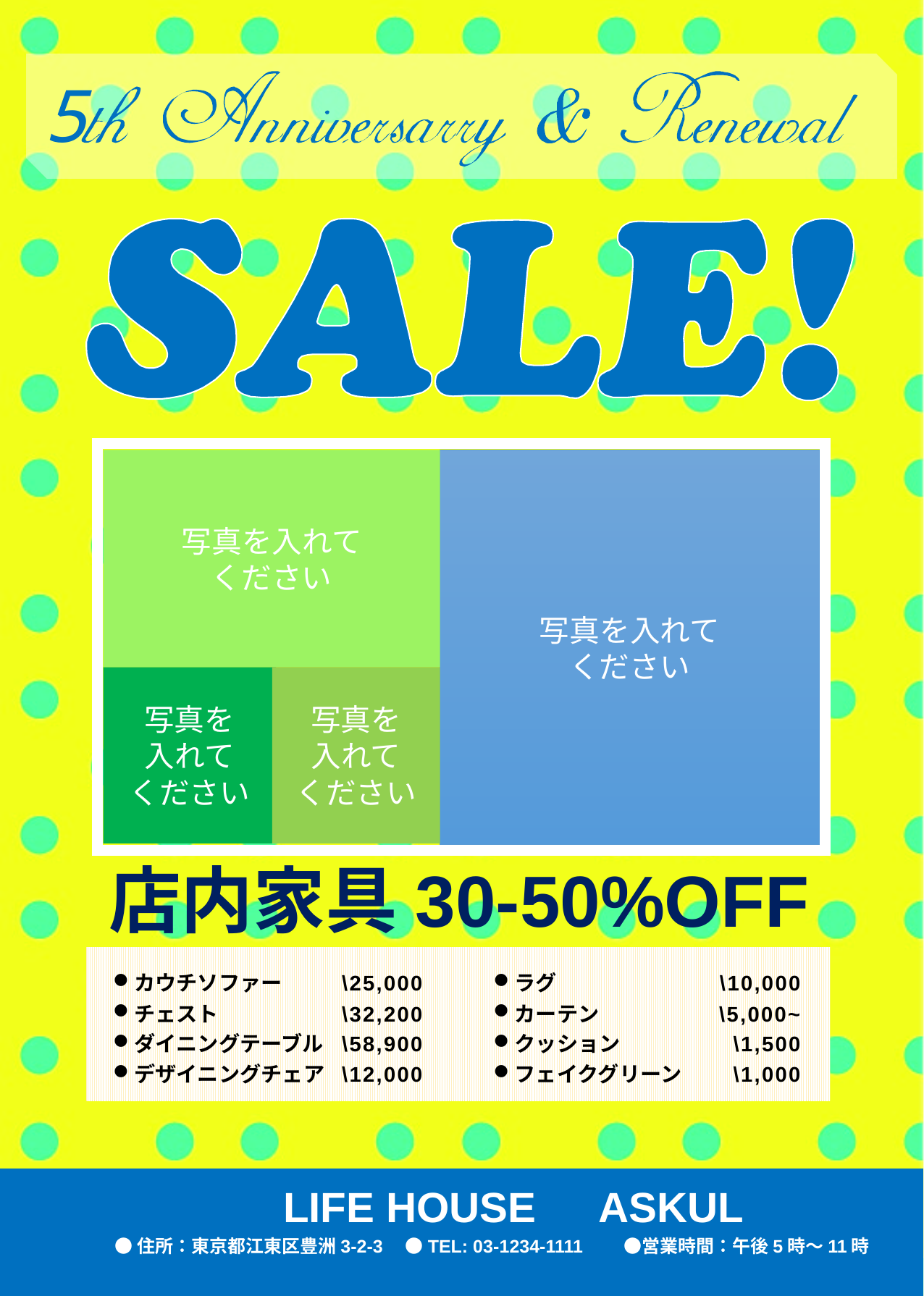

5

写真を入れて
ください
写真を入れて
ください
写真を
入れて
ください
写真を
入れて
ください
店内家具30-50%OFF

カウチソファー
チェスト
ダイニングテーブル
デザイニングチェア
\25,000
\32,200
\58,900
\12,000
ラグ
カーテン
クッション
フェイクグリーン
\10,000
\5,000~
\1,500
\1,000

LIFE HOUSE　ASKUL
●住所：東京都江東区豊洲3-2-3　●TEL: 03-1234-1111　　●営業時間：午後5時～11時